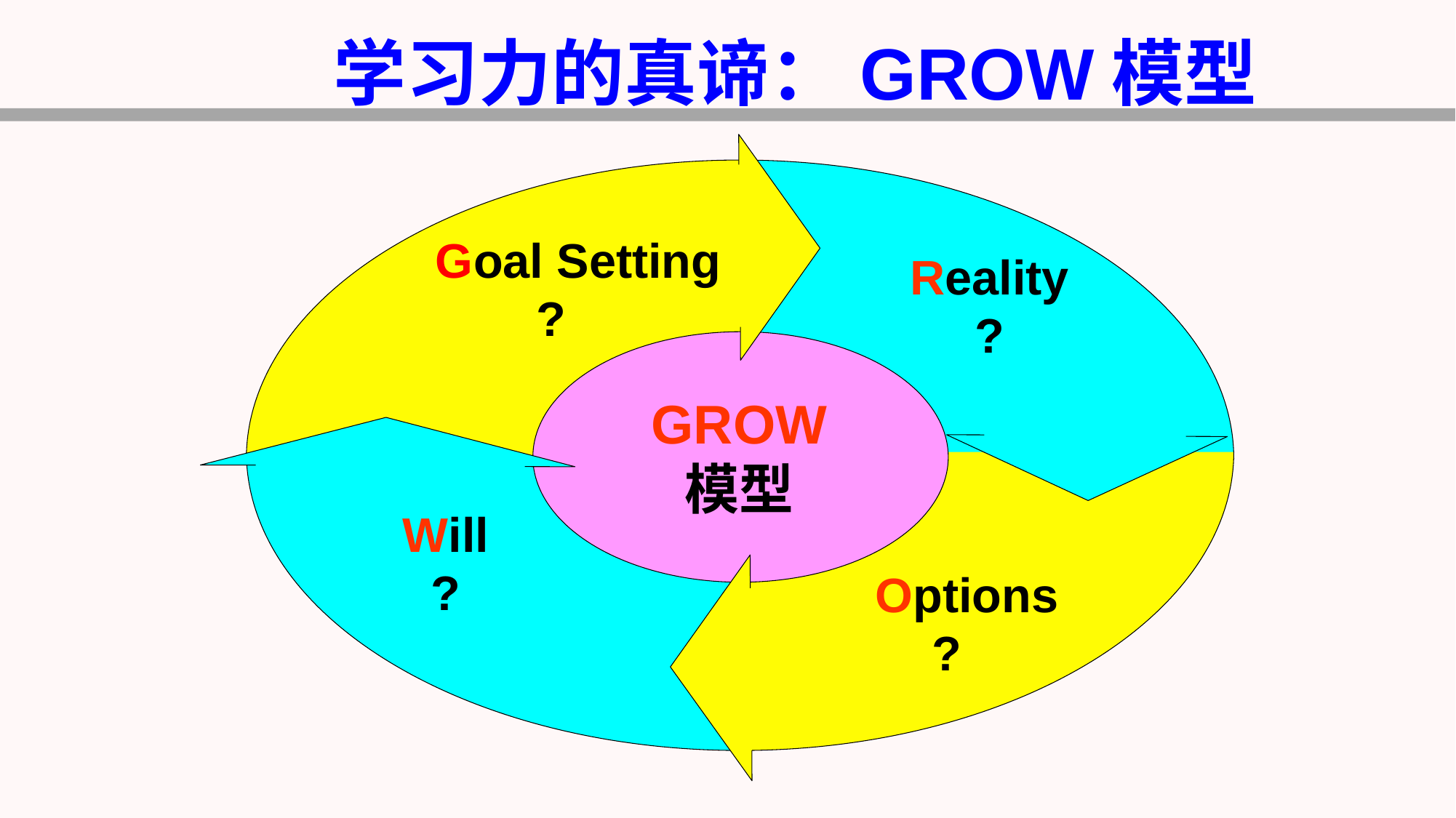

学习力的真谛：GROW模型

    Goal Setting
?
Reality
?

GROW
模型

Will
?

   Options
?